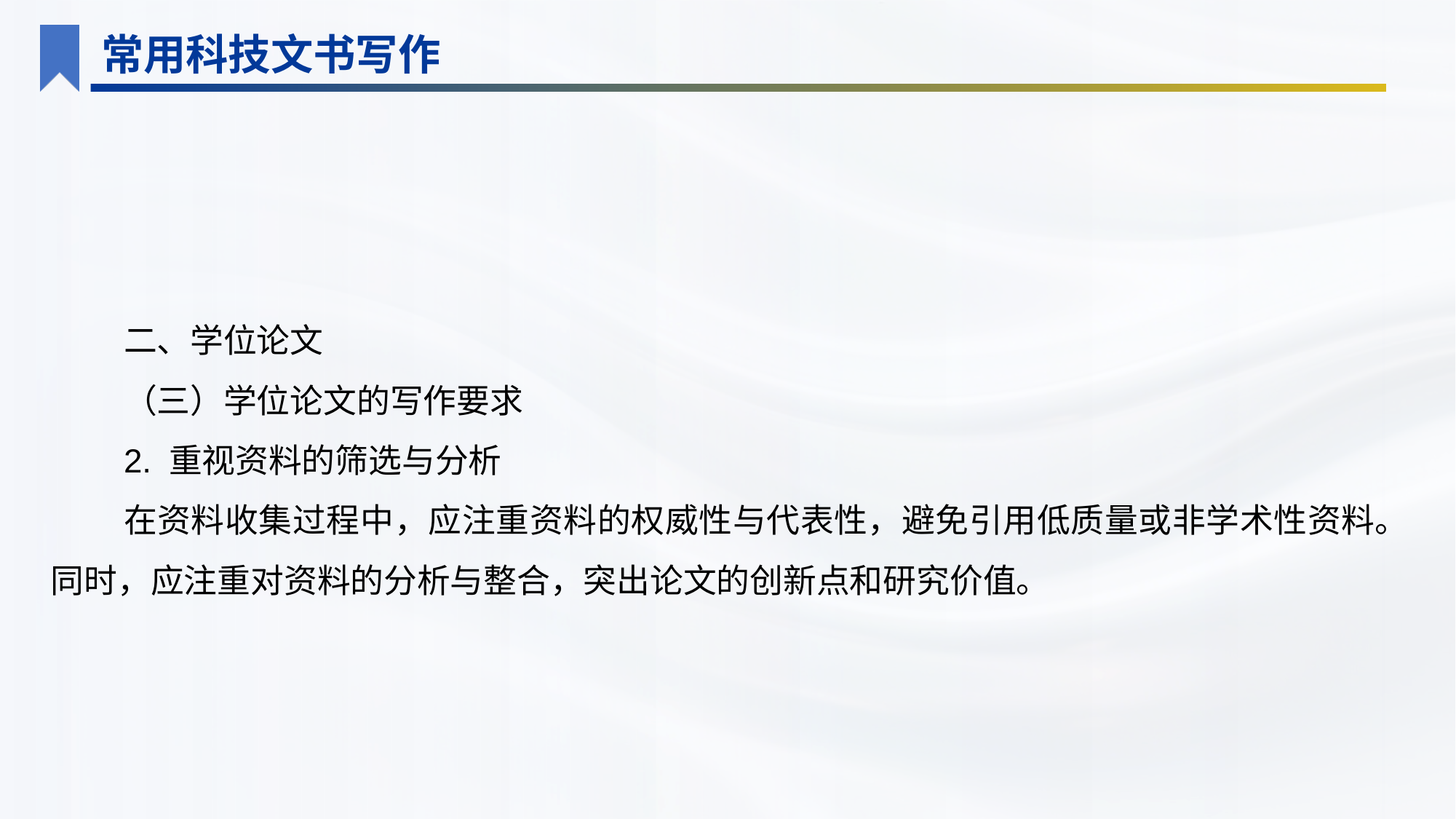

常用科技文书写作
二、学位论文
（三）学位论文的写作要求
2. 重视资料的筛选与分析
在资料收集过程中，应注重资料的权威性与代表性，避免引用低质量或非学术性资料。同时，应注重对资料的分析与整合，突出论文的创新点和研究价值。